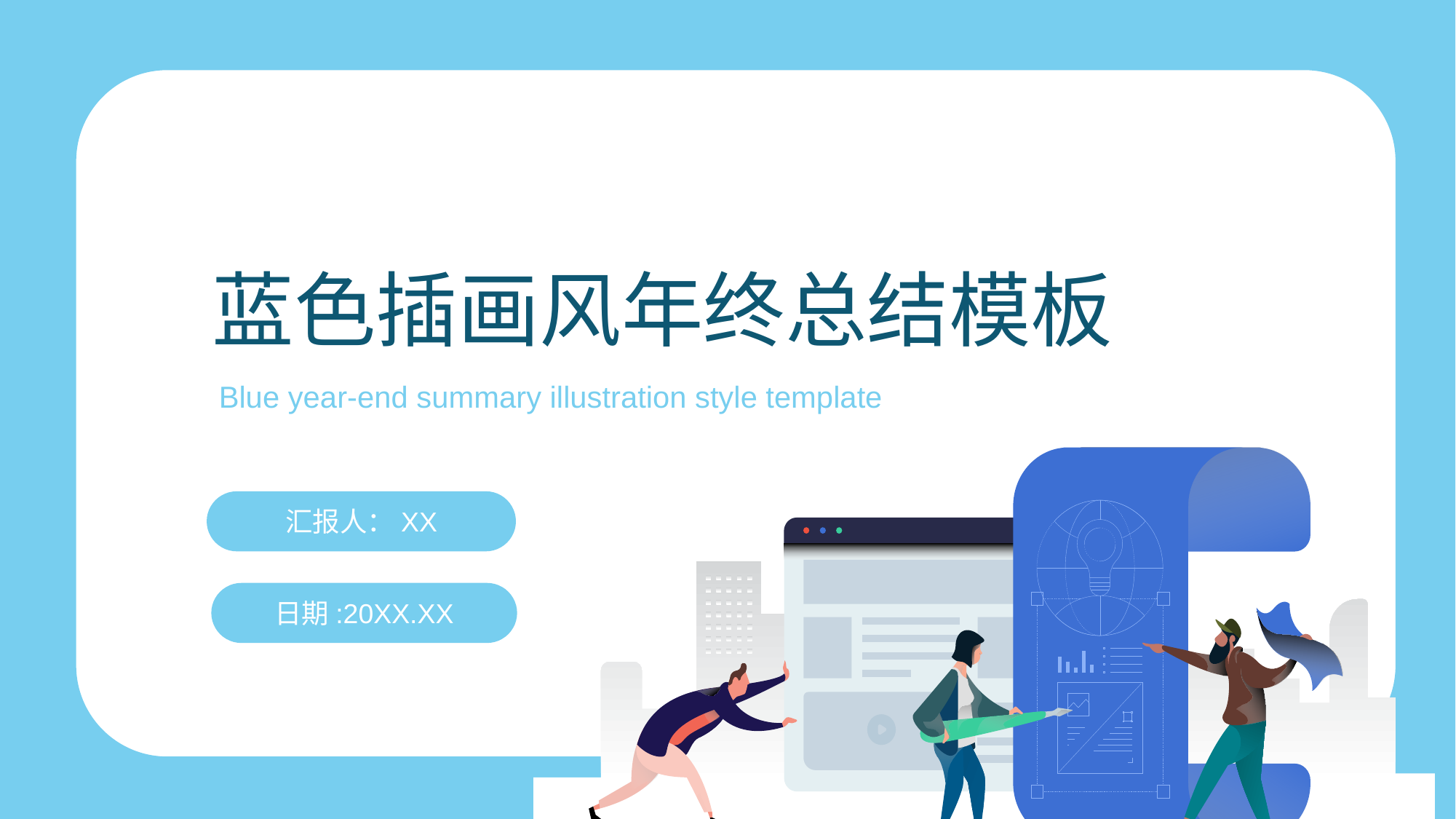

蓝色插画风年终总结模板
Blue year-end summary illustration style template

汇报人：XX

日期:20XX.XX